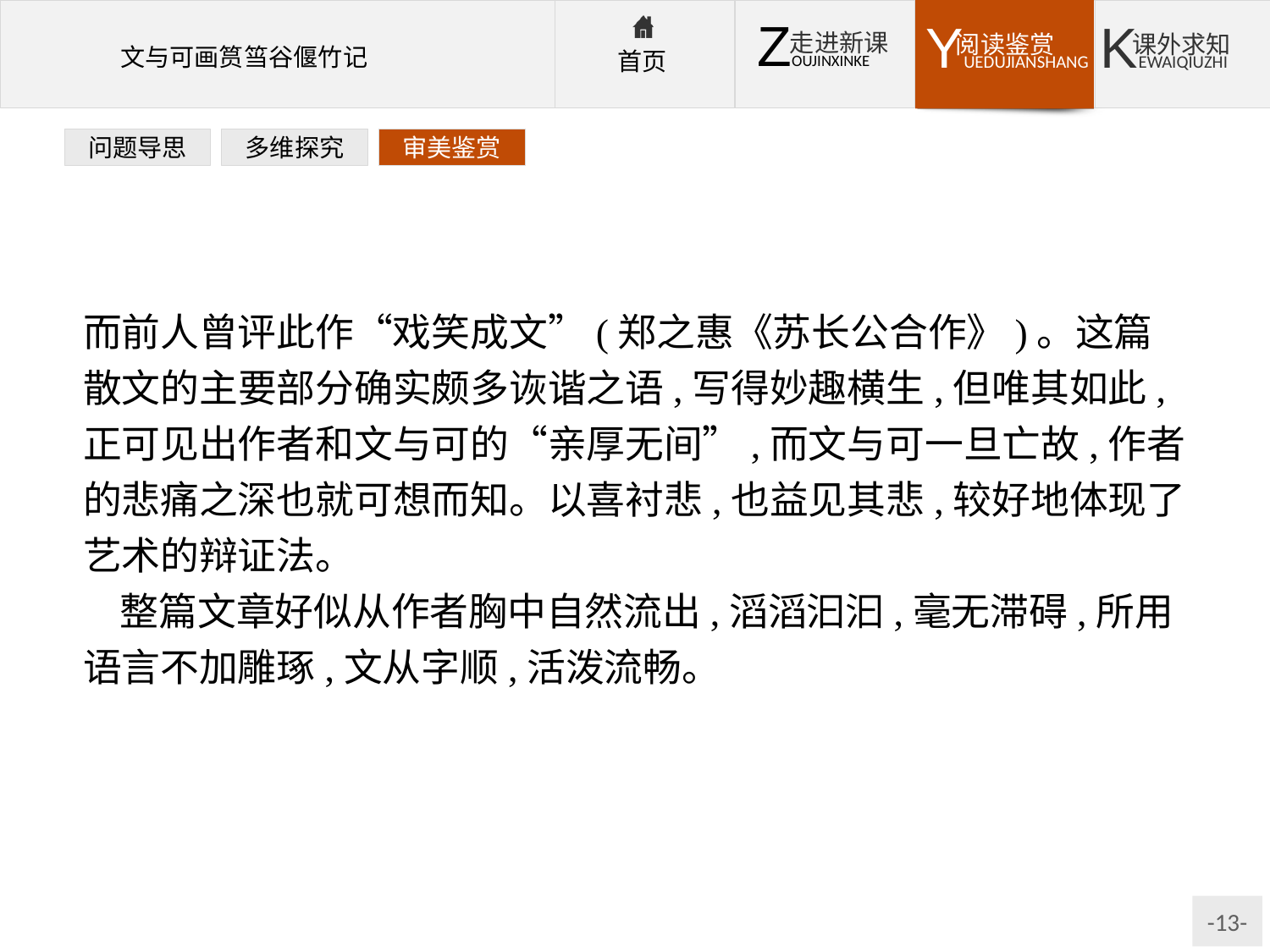

问题导思
多维探究
审美鉴赏
而前人曾评此作“戏笑成文”(郑之惠《苏长公合作》)。这篇散文的主要部分确实颇多诙谐之语,写得妙趣横生,但唯其如此,正可见出作者和文与可的“亲厚无间”,而文与可一旦亡故,作者的悲痛之深也就可想而知。以喜衬悲,也益见其悲,较好地体现了艺术的辩证法。
整篇文章好似从作者胸中自然流出,滔滔汩汩,毫无滞碍,所用语言不加雕琢,文从字顺,活泼流畅。